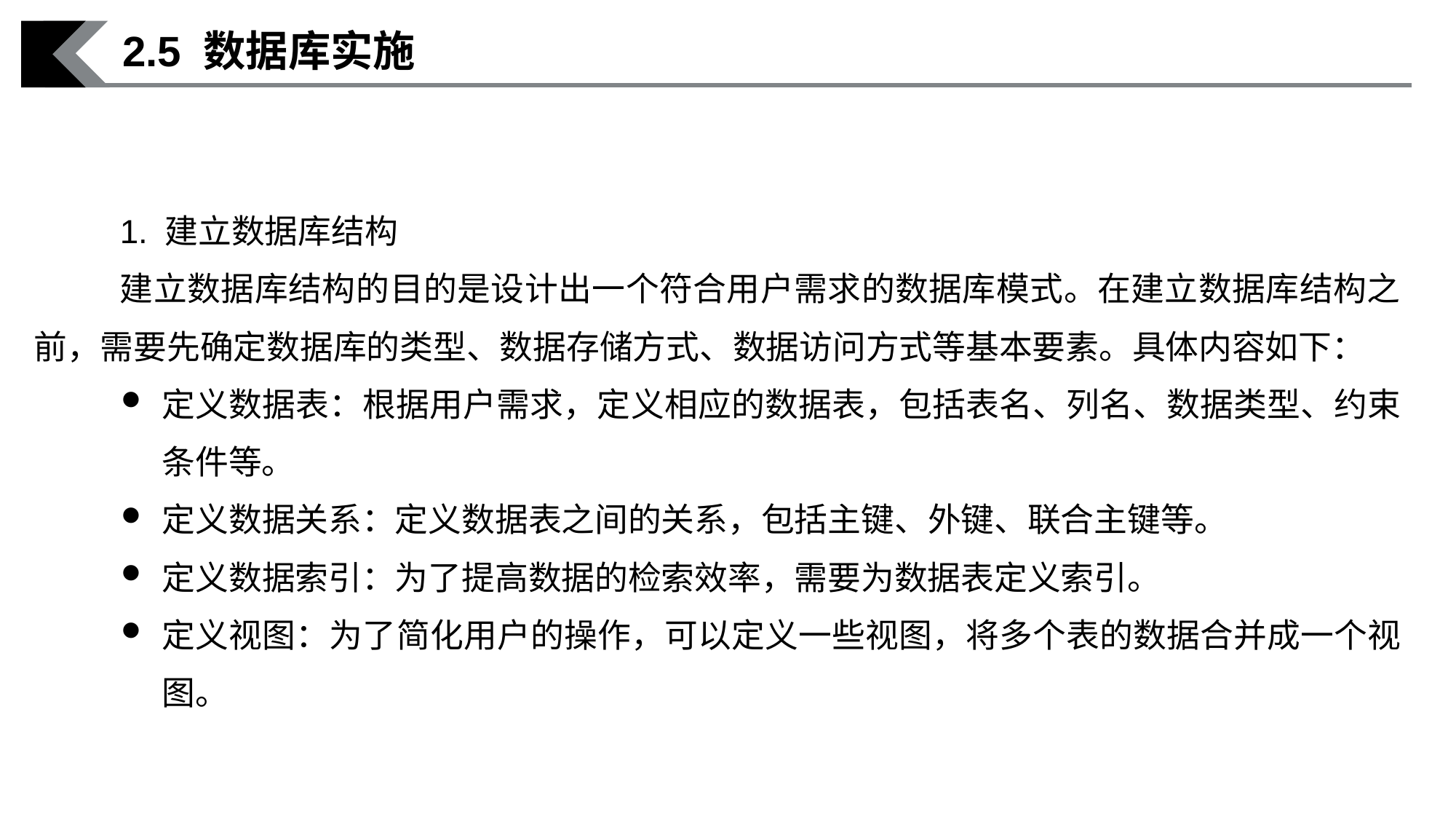

2.5 数据库实施
1. 建立数据库结构
建立数据库结构的目的是设计出一个符合用户需求的数据库模式。在建立数据库结构之前，需要先确定数据库的类型、数据存储方式、数据访问方式等基本要素。具体内容如下：
定义数据表：根据用户需求，定义相应的数据表，包括表名、列名、数据类型、约束条件等。
定义数据关系：定义数据表之间的关系，包括主键、外键、联合主键等。
定义数据索引：为了提高数据的检索效率，需要为数据表定义索引。
定义视图：为了简化用户的操作，可以定义一些视图，将多个表的数据合并成一个视图。